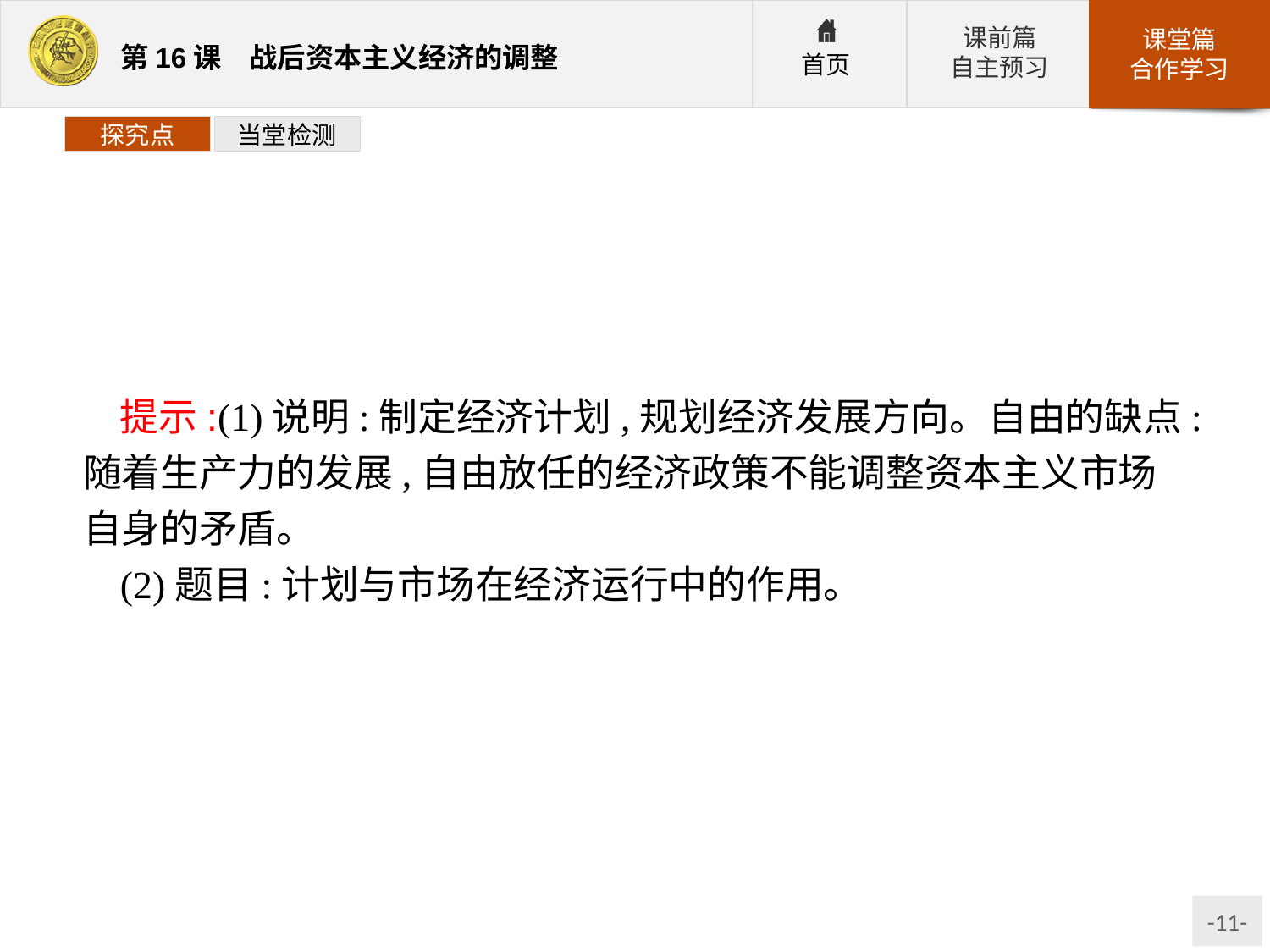

探究点
当堂检测
提示:(1)说明:制定经济计划,规划经济发展方向。自由的缺点:随着生产力的发展,自由放任的经济政策不能调整资本主义市场自身的矛盾。
(2)题目:计划与市场在经济运行中的作用。